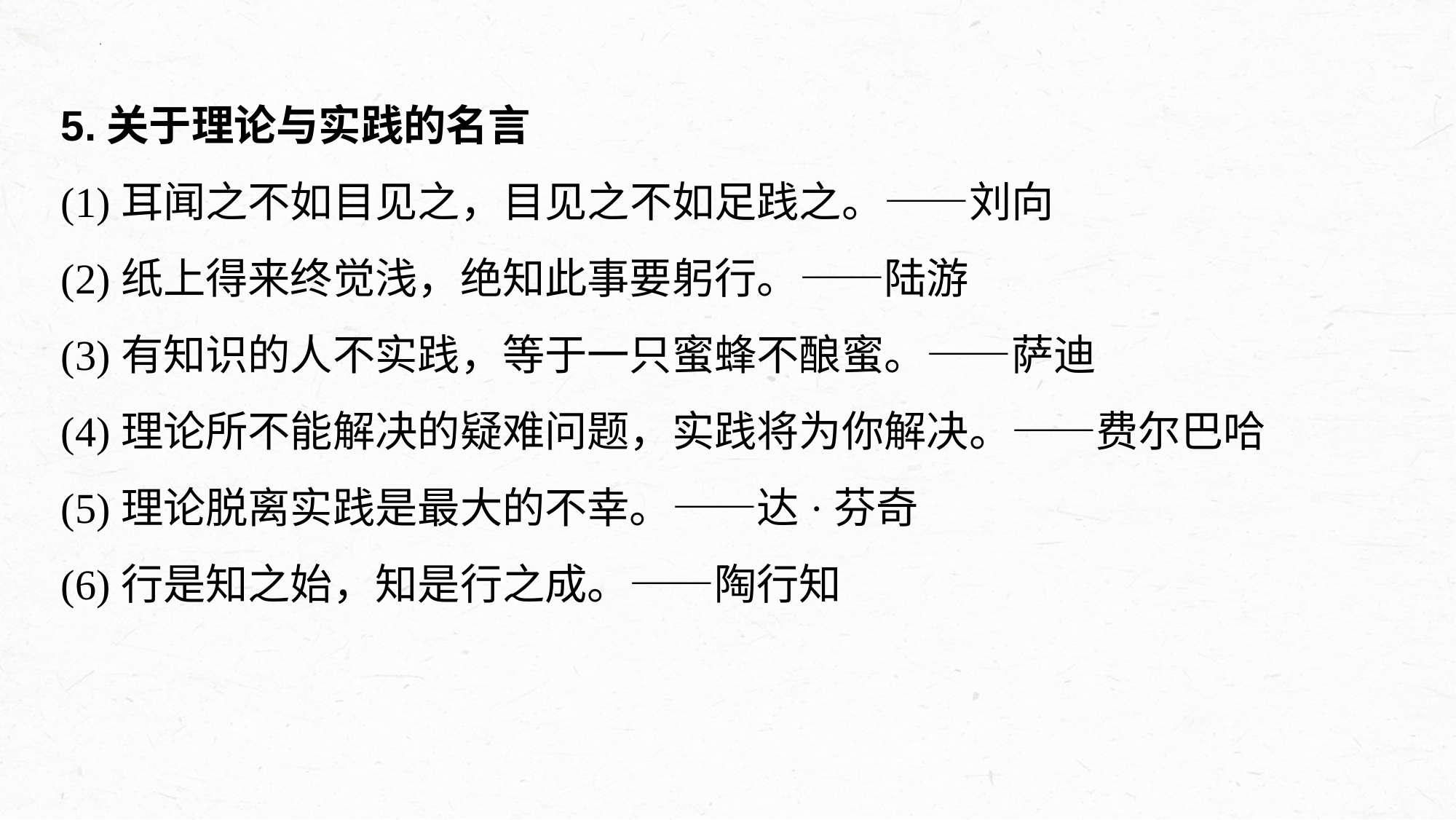

5.关于理论与实践的名言
(1)耳闻之不如目见之，目见之不如足践之。——刘向
(2)纸上得来终觉浅，绝知此事要躬行。——陆游
(3)有知识的人不实践，等于一只蜜蜂不酿蜜。——萨迪
(4)理论所不能解决的疑难问题，实践将为你解决。——费尔巴哈
(5)理论脱离实践是最大的不幸。——达·芬奇
(6)行是知之始，知是行之成。——陶行知